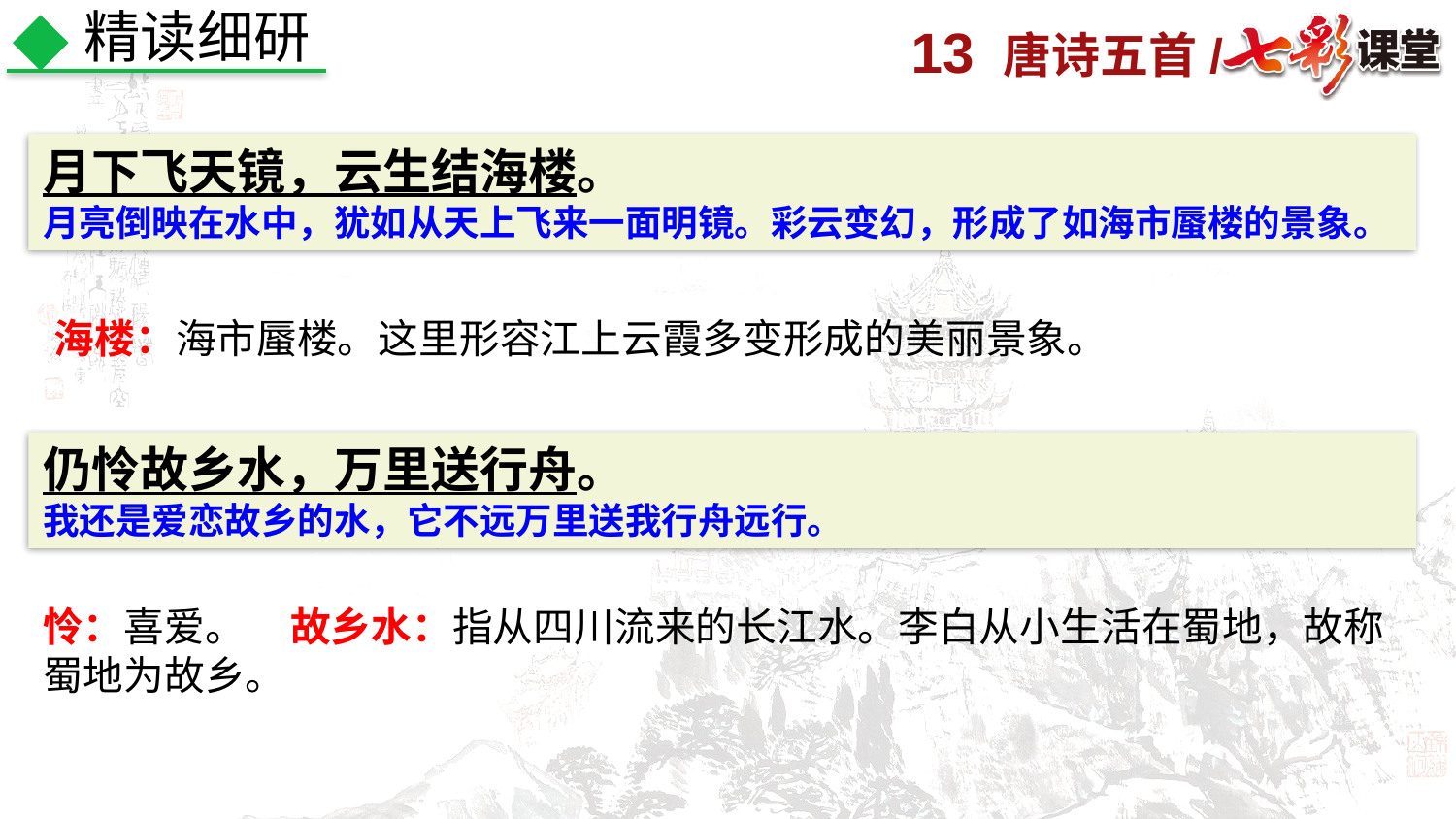

精读细研

月下飞天镜，云生结海楼。
月亮倒映在水中，犹如从天上飞来一面明镜。彩云变幻，形成了如海市蜃楼的景象。
海楼：海市蜃楼。这里形容江上云霞多变形成的美丽景象。
仍怜故乡水，万里送行舟。
我还是爱恋故乡的水，它不远万里送我行舟远行。
怜：喜爱。     故乡水：指从四川流来的长江水。李白从小生活在蜀地，故称蜀地为故乡。